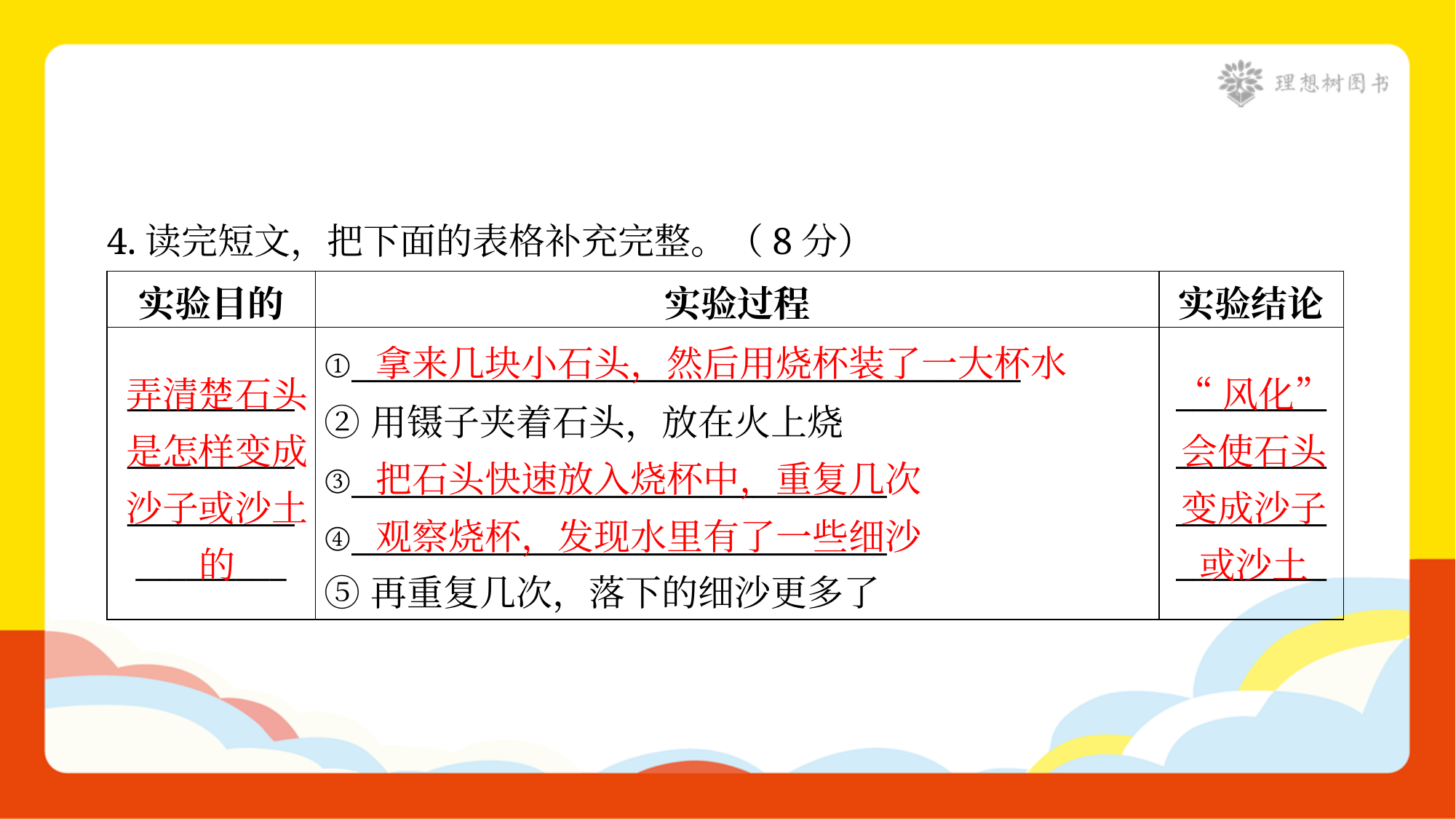

4.读完短文，把下面的表格补充完整。（8分）
| 实验目的 | 实验过程 | 实验结论 |
| --- | --- | --- |
| \_\_\_\_\_\_\_\_\_\_ \_\_\_\_\_\_\_\_\_\_ \_\_\_\_\_\_\_\_\_\_ \_\_\_\_\_\_\_\_\_ | ①\_\_\_\_\_\_\_\_\_\_\_\_\_\_\_\_\_\_\_\_\_\_\_\_\_\_\_\_\_\_\_\_\_\_\_\_\_\_\_\_ ②用镊子夹着石头，放在火上烧 ③\_\_\_\_\_\_\_\_\_\_\_\_\_\_\_\_\_\_\_\_\_\_\_\_\_\_\_\_\_\_\_\_ ④\_\_\_\_\_\_\_\_\_\_\_\_\_\_\_\_\_\_\_\_\_\_\_\_\_\_\_\_\_\_\_\_ ⑤再重复几次，落下的细沙更多了 | \_\_\_\_\_\_\_\_\_ \_\_\_\_\_\_\_\_\_ \_\_\_\_\_\_\_\_\_ \_\_\_\_\_\_\_\_\_ |
拿来几块小石头，然后用烧杯装了一大杯水
弄清楚石头是怎样变成沙子或沙土的
“风化” 会使石头变成沙子或沙土
把石头快速放入烧杯中，重复几次
观察烧杯，发现水里有了一些细沙